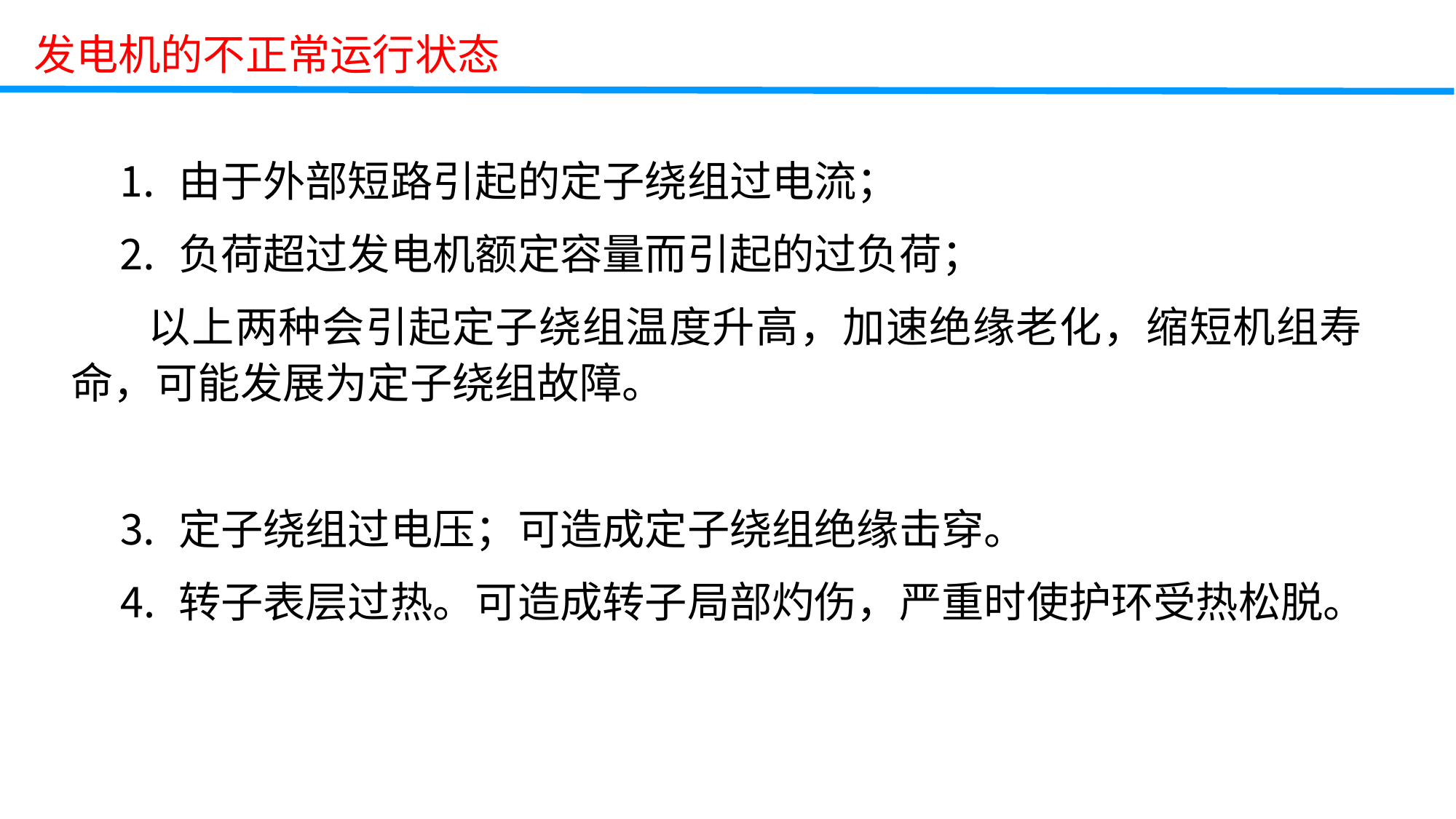

发电机的不正常运行状态
⒈ 由于外部短路引起的定子绕组过电流；
⒉ 负荷超过发电机额定容量而引起的过负荷；
  以上两种会引起定子绕组温度升高，加速绝缘老化，缩短机组寿命，可能发展为定子绕组故障。

⒊ 定子绕组过电压；可造成定子绕组绝缘击穿。
⒋ 转子表层过热。可造成转子局部灼伤，严重时使护环受热松脱。
教学难